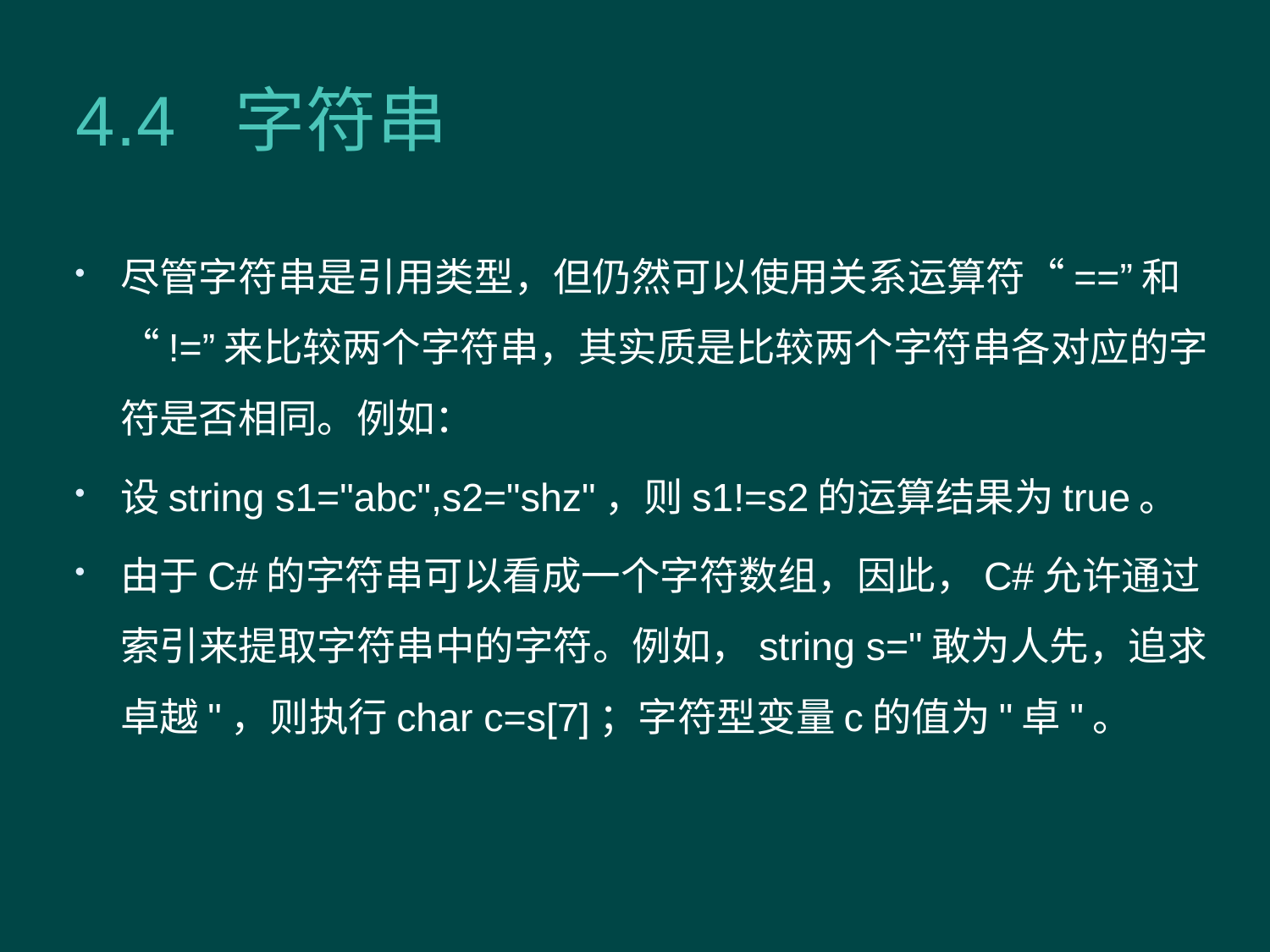

# 4.4  字符串
尽管字符串是引用类型，但仍然可以使用关系运算符“==”和“!=”来比较两个字符串，其实质是比较两个字符串各对应的字符是否相同。例如：
设string s1="abc",s2="shz"，则s1!=s2的运算结果为true。
由于C#的字符串可以看成一个字符数组，因此，C#允许通过索引来提取字符串中的字符。例如，string s="敢为人先，追求卓越"，则执行char c=s[7]；字符型变量c的值为"卓"。